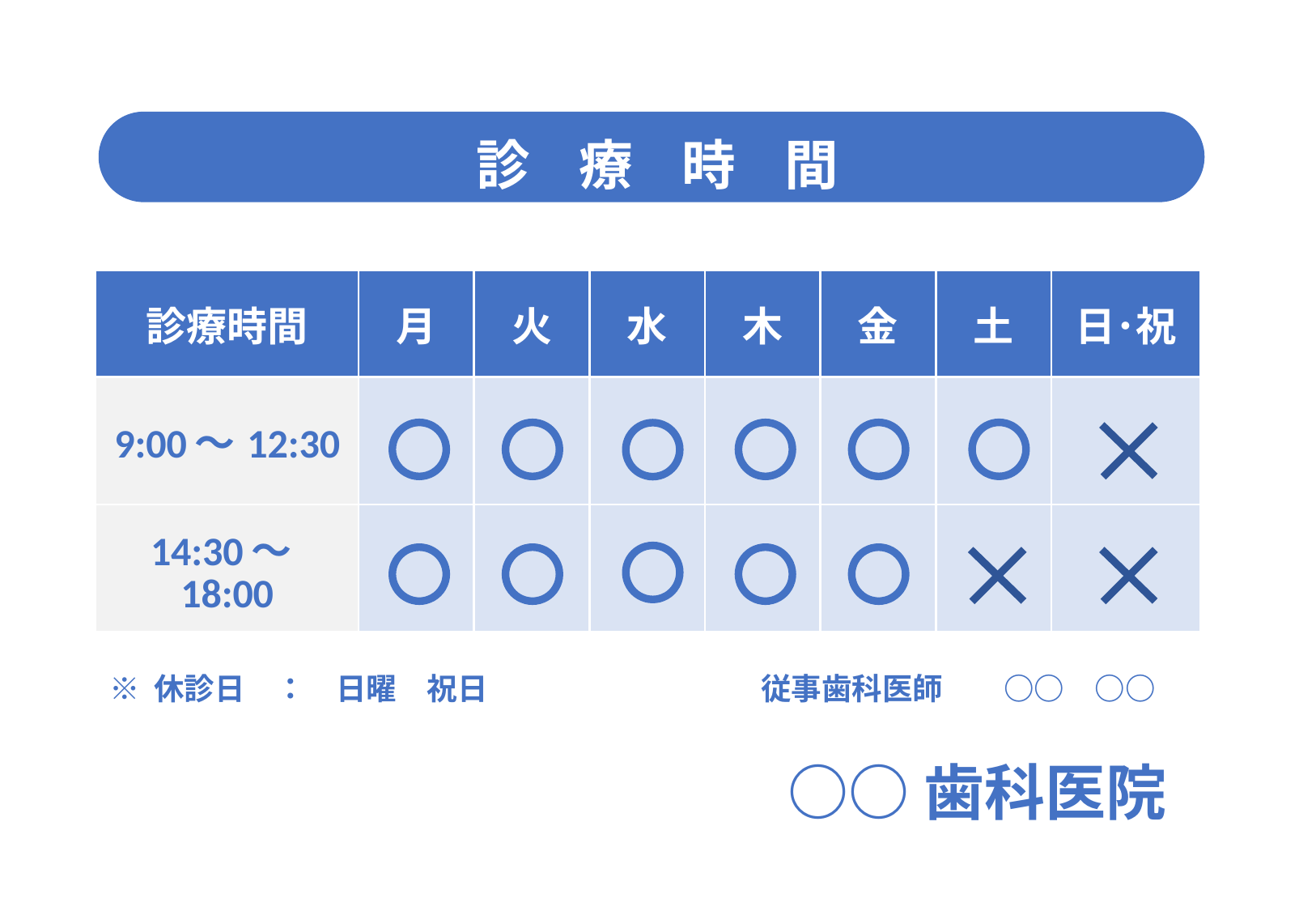

診　療　時　間
| 診療時間 | 月 | 火 | 水 | 木 | 金 | 土 | 日･祝 |
| --- | --- | --- | --- | --- | --- | --- | --- |
| 9:00〜12:30 |  |  |  |  |  |  |  |
| 14:30〜18:00 |  |  |  |  |  |  |  |

※ 休診日　：　日曜　祝日　　　　　　　　　従事歯科医師　　○○　○○
○○歯科医院